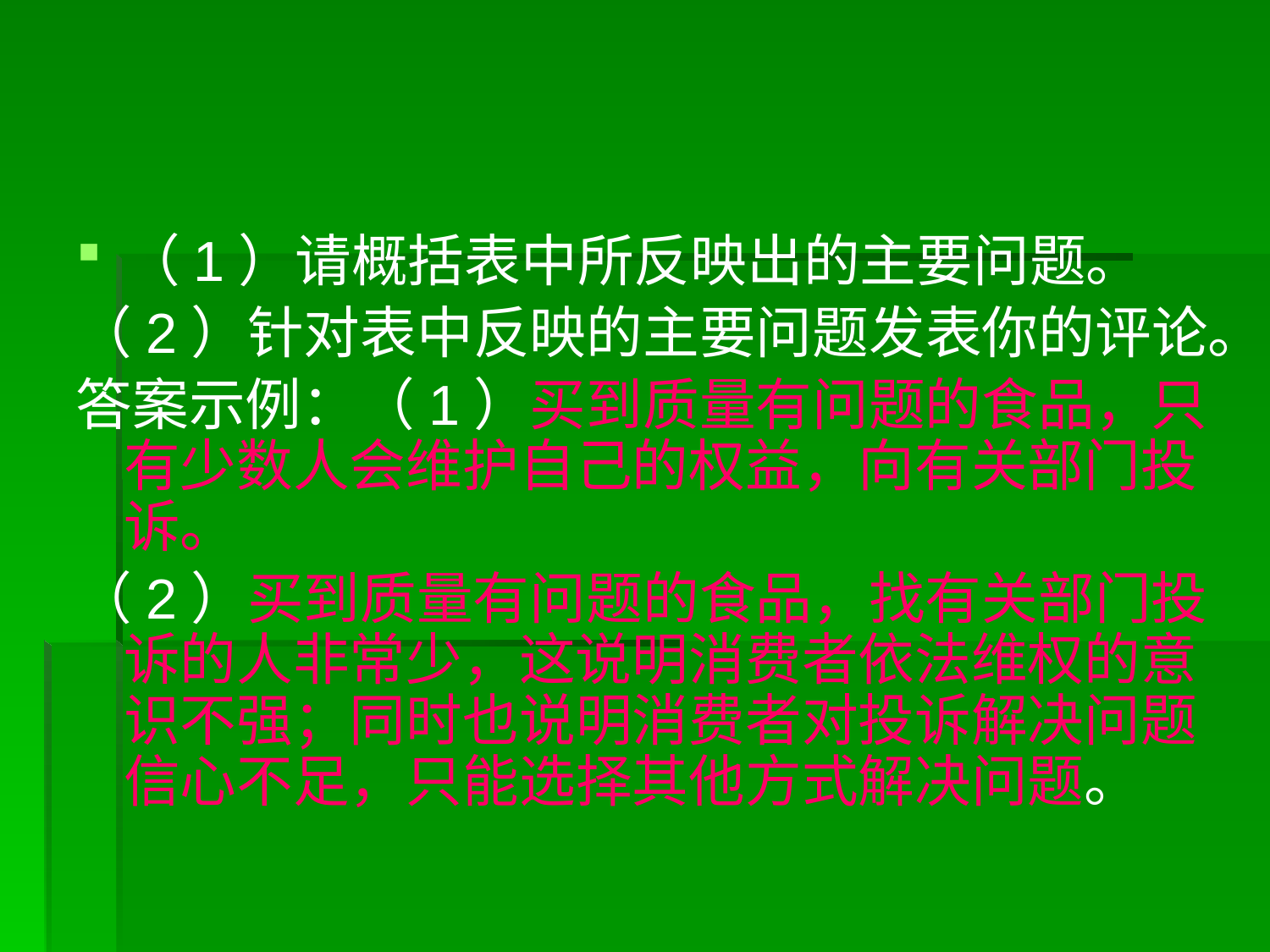

#
（1）请概括表中所反映出的主要问题。
（2）针对表中反映的主要问题发表你的评论。
答案示例：（1）买到质量有问题的食品，只有少数人会维护自己的权益，向有关部门投诉。
（2）买到质量有问题的食品，找有关部门投诉的人非常少，这说明消费者依法维权的意识不强；同时也说明消费者对投诉解决问题信心不足，只能选择其他方式解决问题。